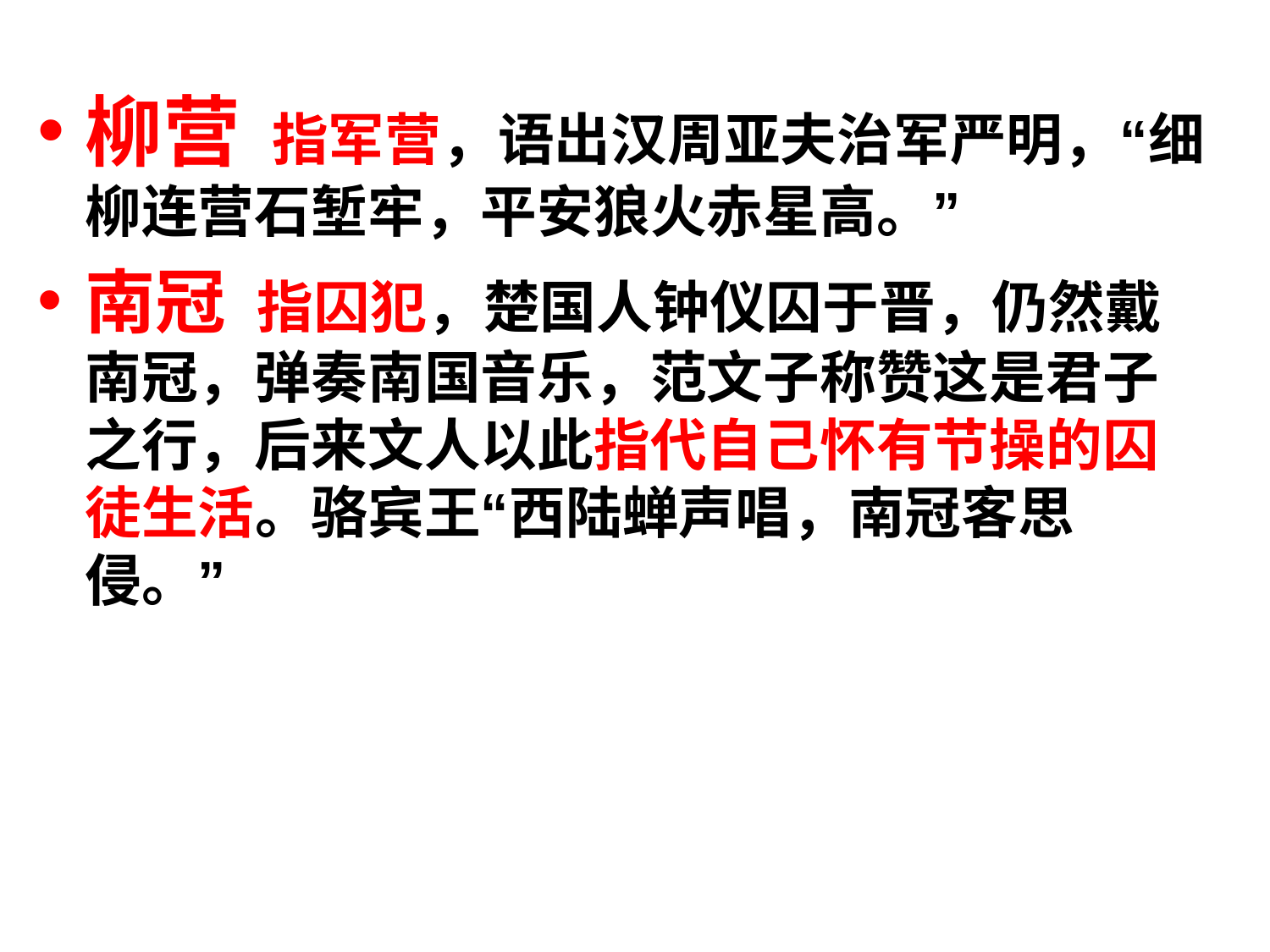

#
柳营  指军营，语出汉周亚夫治军严明，“细柳连营石堑牢，平安狼火赤星高。”
南冠  指囚犯，楚国人钟仪囚于晋，仍然戴南冠，弹奏南国音乐，范文子称赞这是君子之行，后来文人以此指代自己怀有节操的囚徒生活。骆宾王“西陆蝉声唱，南冠客思侵。”